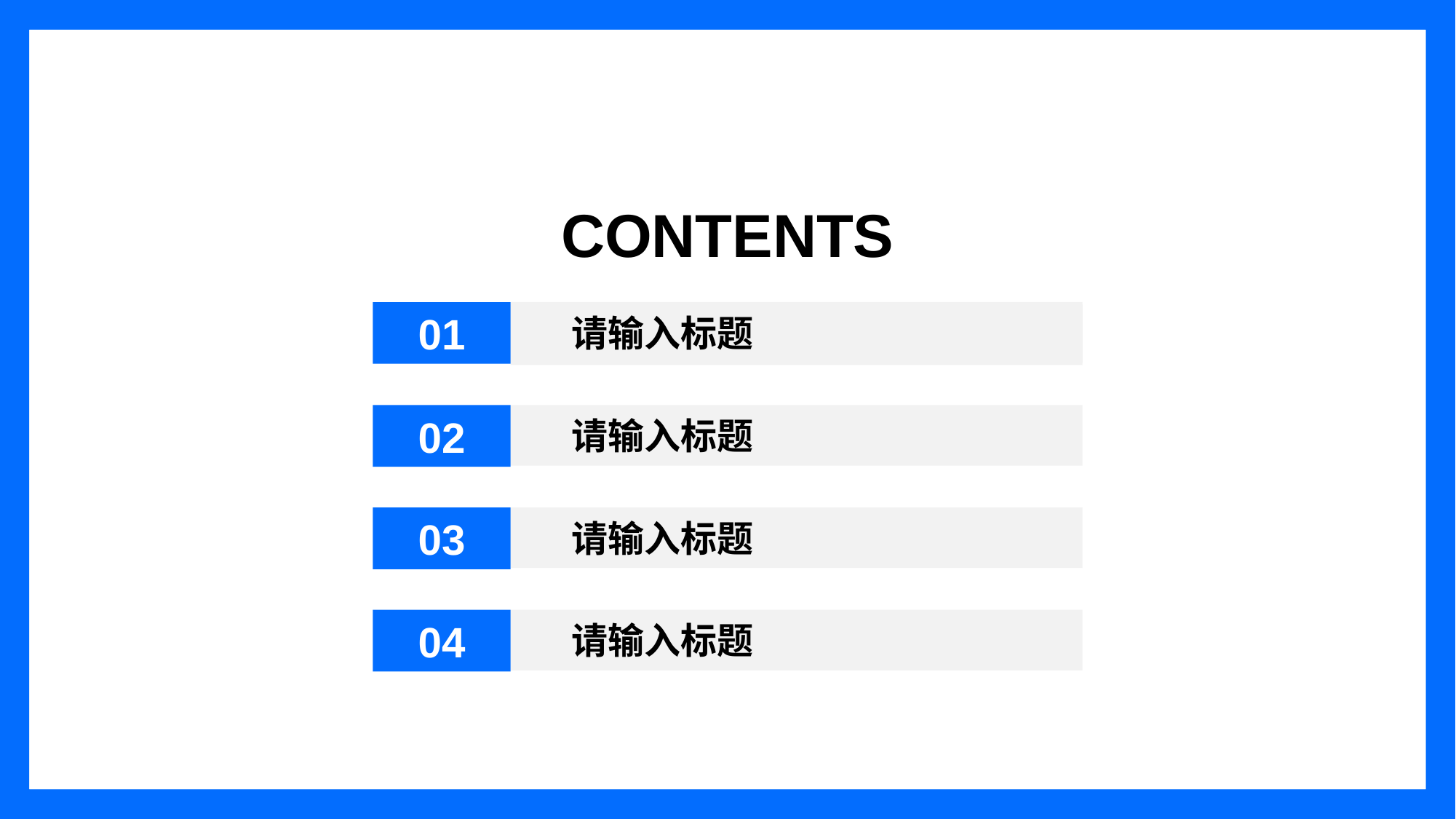

CONTENTS
01

请输入标题
02

请输入标题
03

请输入标题
04

请输入标题